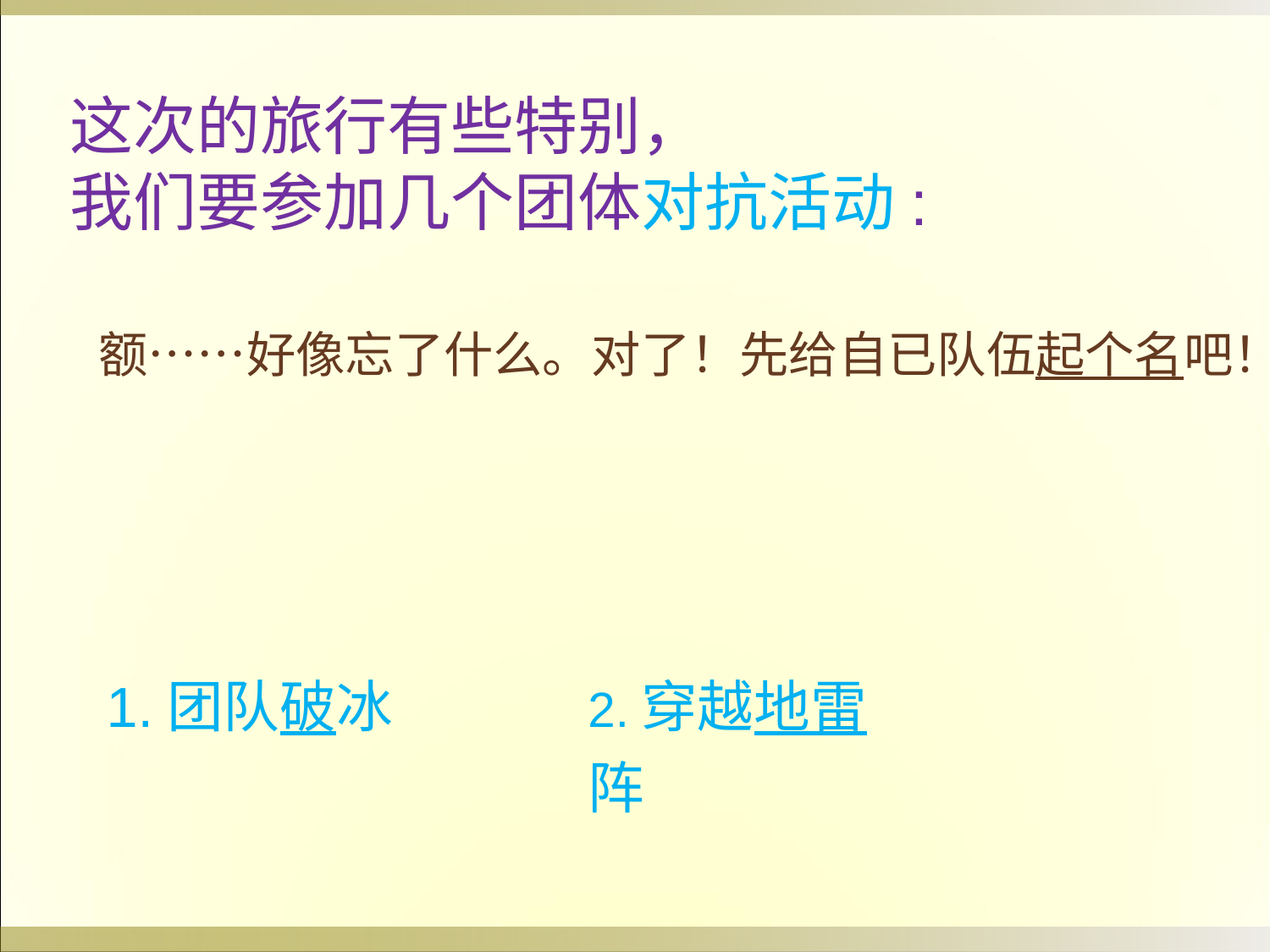

这次的旅行有些特别，
我们要参加几个团体对抗活动:
额……好像忘了什么。对了！先给自已队伍起个名吧！
1.团队破冰
2.穿越地雷阵